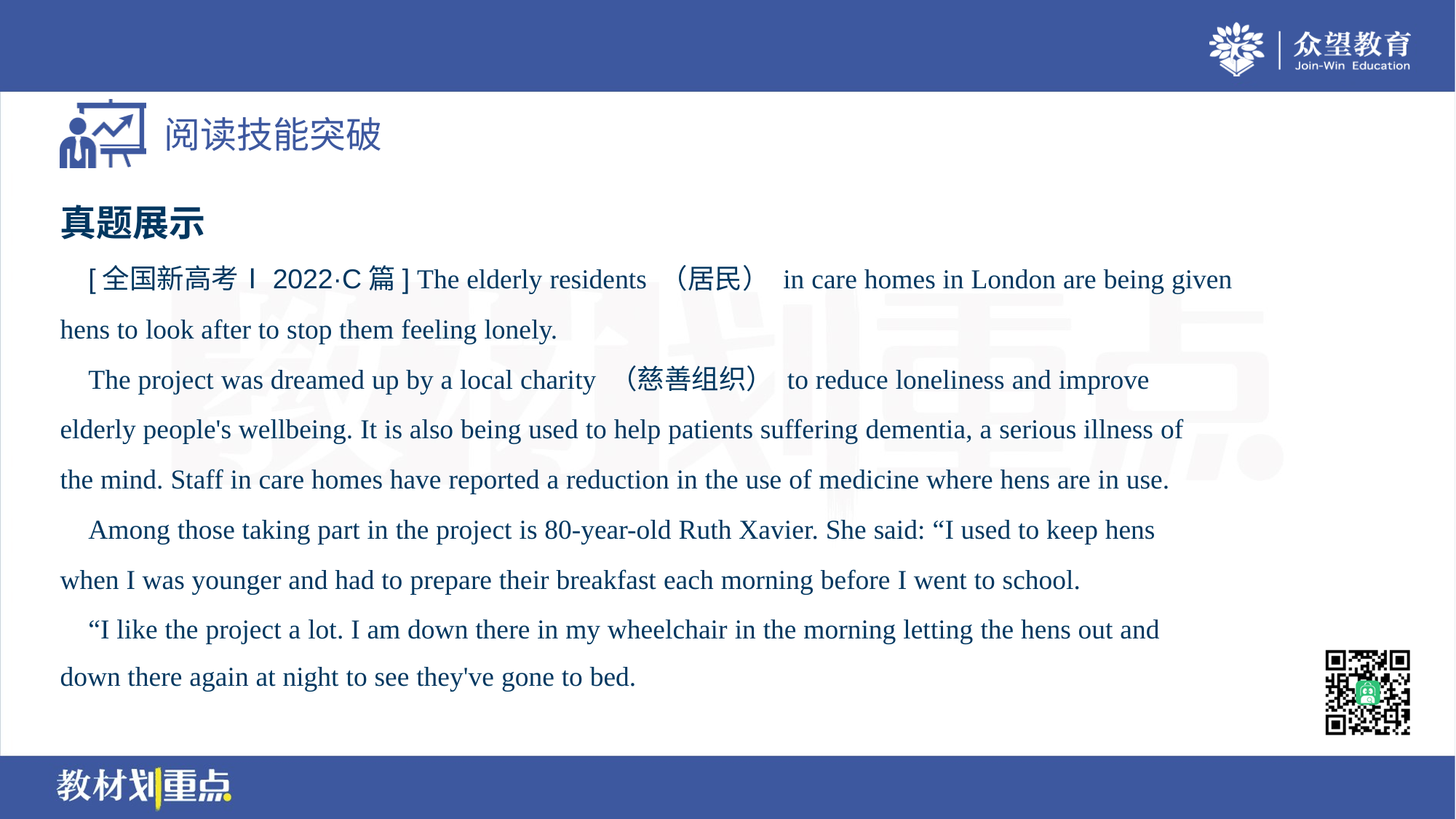

真题展示
    [全国新高考Ⅰ2022·C篇] The elderly residents （居民） in care homes in London are being given
hens to look after to stop them feeling lonely.
    The project was dreamed up by a local charity （慈善组织） to reduce loneliness and improve
elderly people's wellbeing. It is also being used to help patients suffering dementia, a serious illness of
the mind. Staff in care homes have reported a reduction in the use of medicine where hens are in use.
    Among those taking part in the project is 80-year-old Ruth Xavier. She said: “I used to keep hens
when I was younger and had to prepare their breakfast each morning before I went to school.
    “I like the project a lot. I am down there in my wheelchair in the morning letting the hens out and
down there again at night to see they've gone to bed.